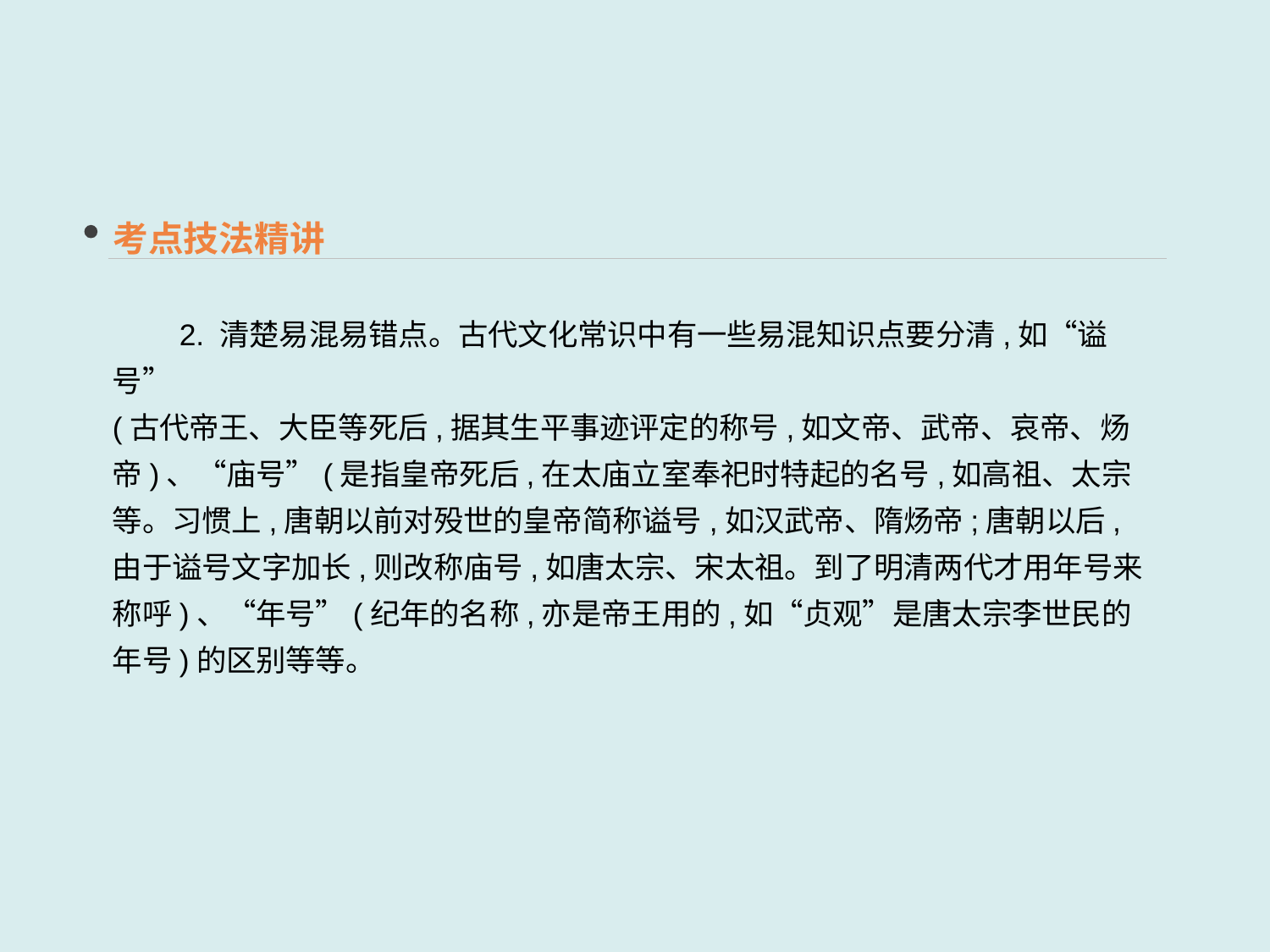

考点技法精讲

　　2. 清楚易混易错点。古代文化常识中有一些易混知识点要分清,如“谥号”
(古代帝王、大臣等死后,据其生平事迹评定的称号,如文帝、武帝、哀帝、炀帝)、“庙号”(是指皇帝死后,在太庙立室奉祀时特起的名号,如高祖、太宗等。习惯上,唐朝以前对殁世的皇帝简称谥号,如汉武帝、隋炀帝;唐朝以后,由于谥号文字加长,则改称庙号,如唐太宗、宋太祖。到了明清两代才用年号来称呼)、“年号”(纪年的名称,亦是帝王用的,如“贞观”是唐太宗李世民的年号)的区别等等。